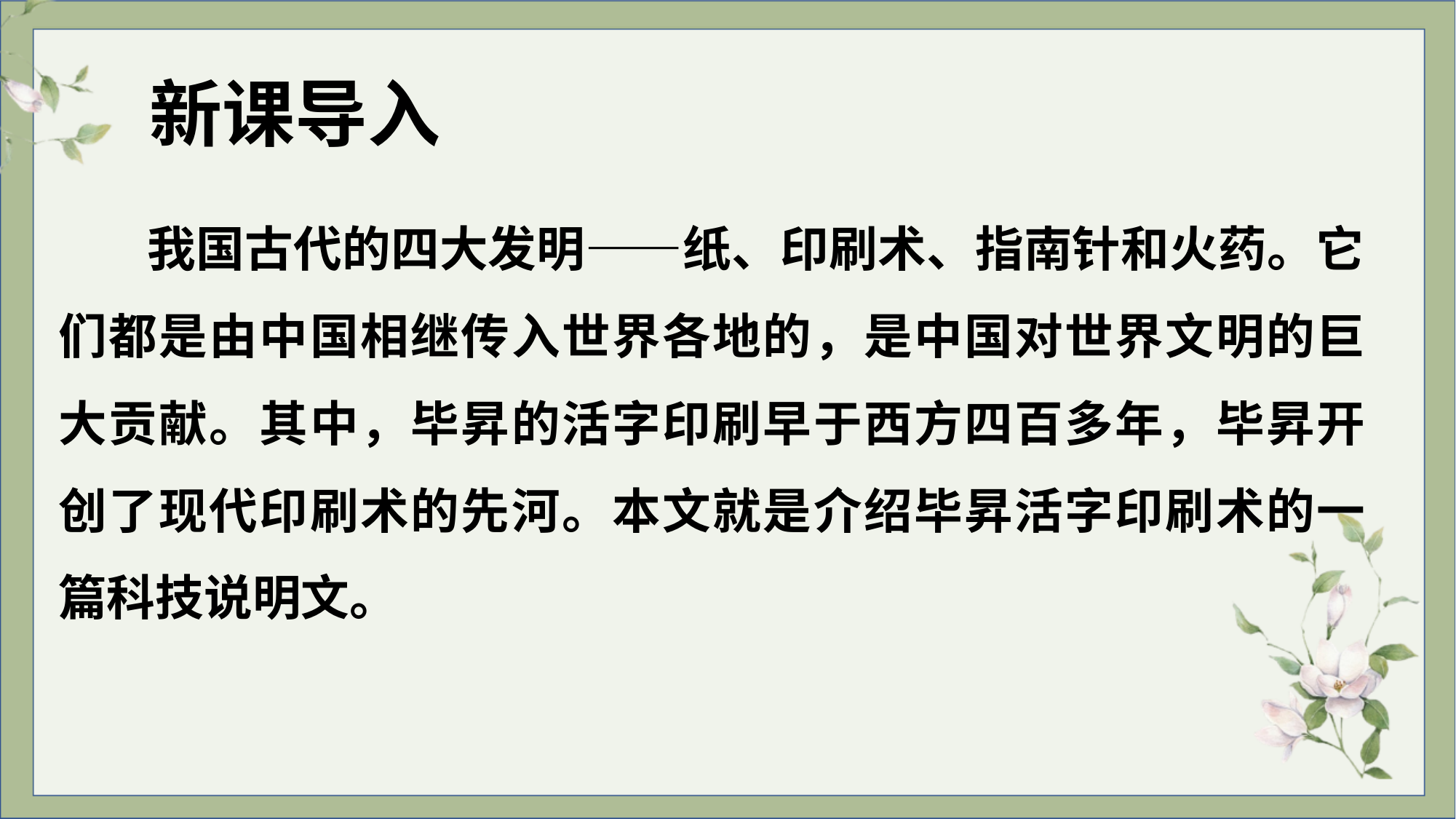

新课导入
    我国古代的四大发明——纸、印刷术、指南针和火药。它们都是由中国相继传入世界各地的，是中国对世界文明的巨大贡献。其中，毕昇的活字印刷早于西方四百多年，毕昇开创了现代印刷术的先河。本文就是介绍毕昇活字印刷术的一篇科技说明文。